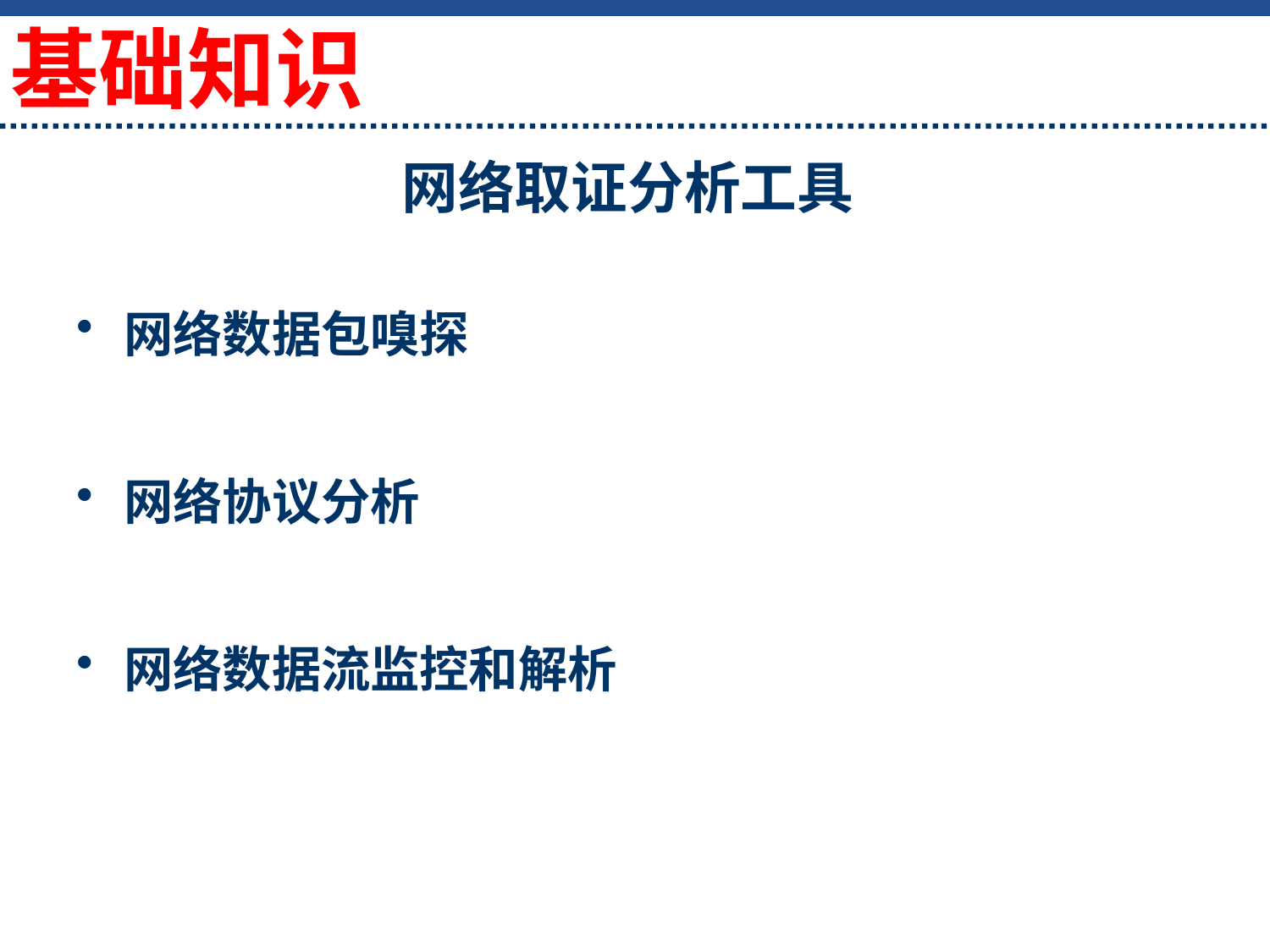

基础知识
# 网络取证分析工具
网络数据包嗅探

网络协议分析

网络数据流监控和解析